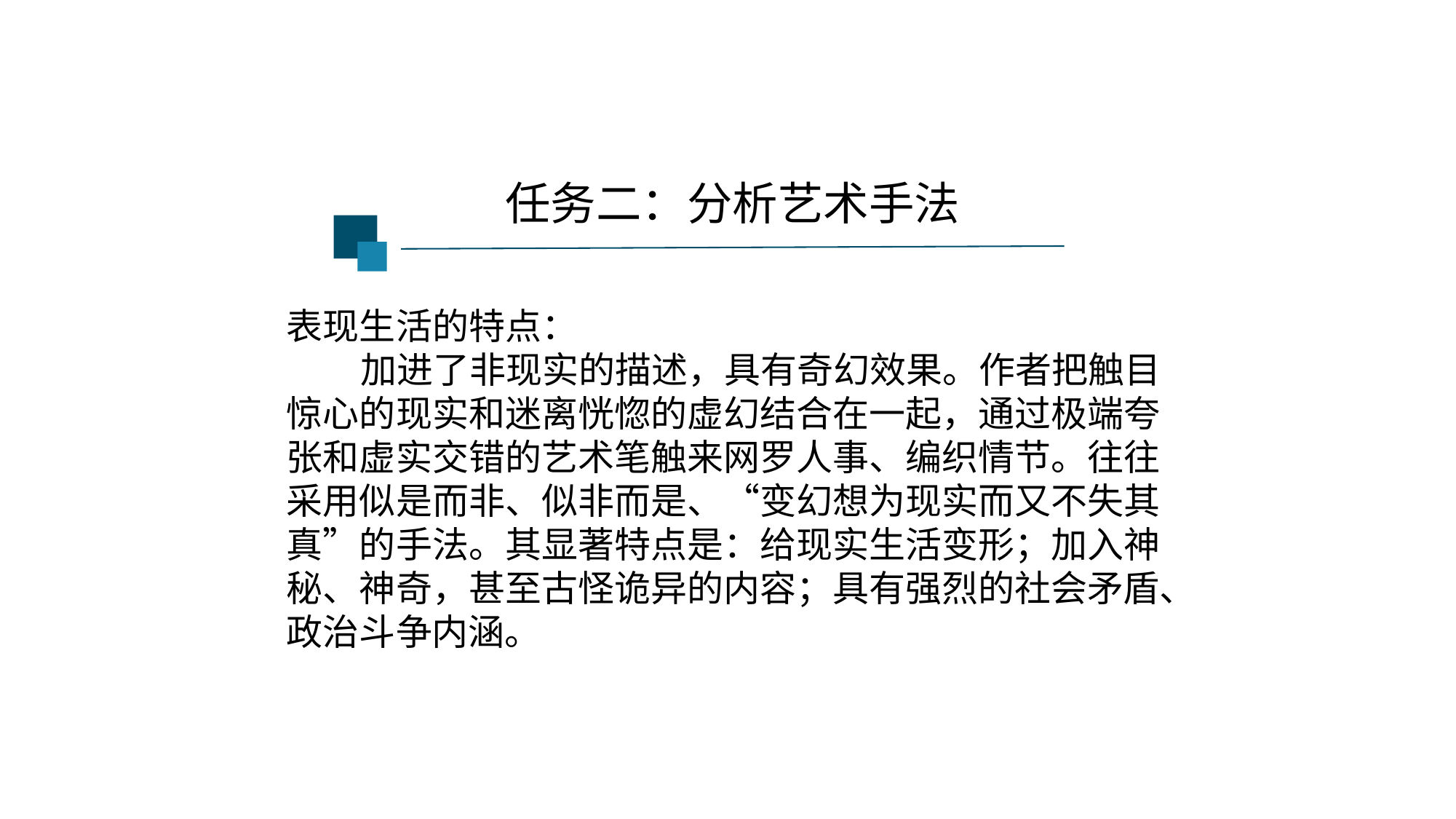

任务二：分析艺术手法

表现生活的特点：
        加进了非现实的描述，具有奇幻效果。作者把触目惊心的现实和迷离恍惚的虚幻结合在一起，通过极端夸张和虚实交错的艺术笔触来网罗人事、编织情节。往往采用似是而非、似非而是、“变幻想为现实而又不失其真”的手法。其显著特点是：给现实生活变形；加入神秘、神奇，甚至古怪诡异的内容；具有强烈的社会矛盾、政治斗争内涵。